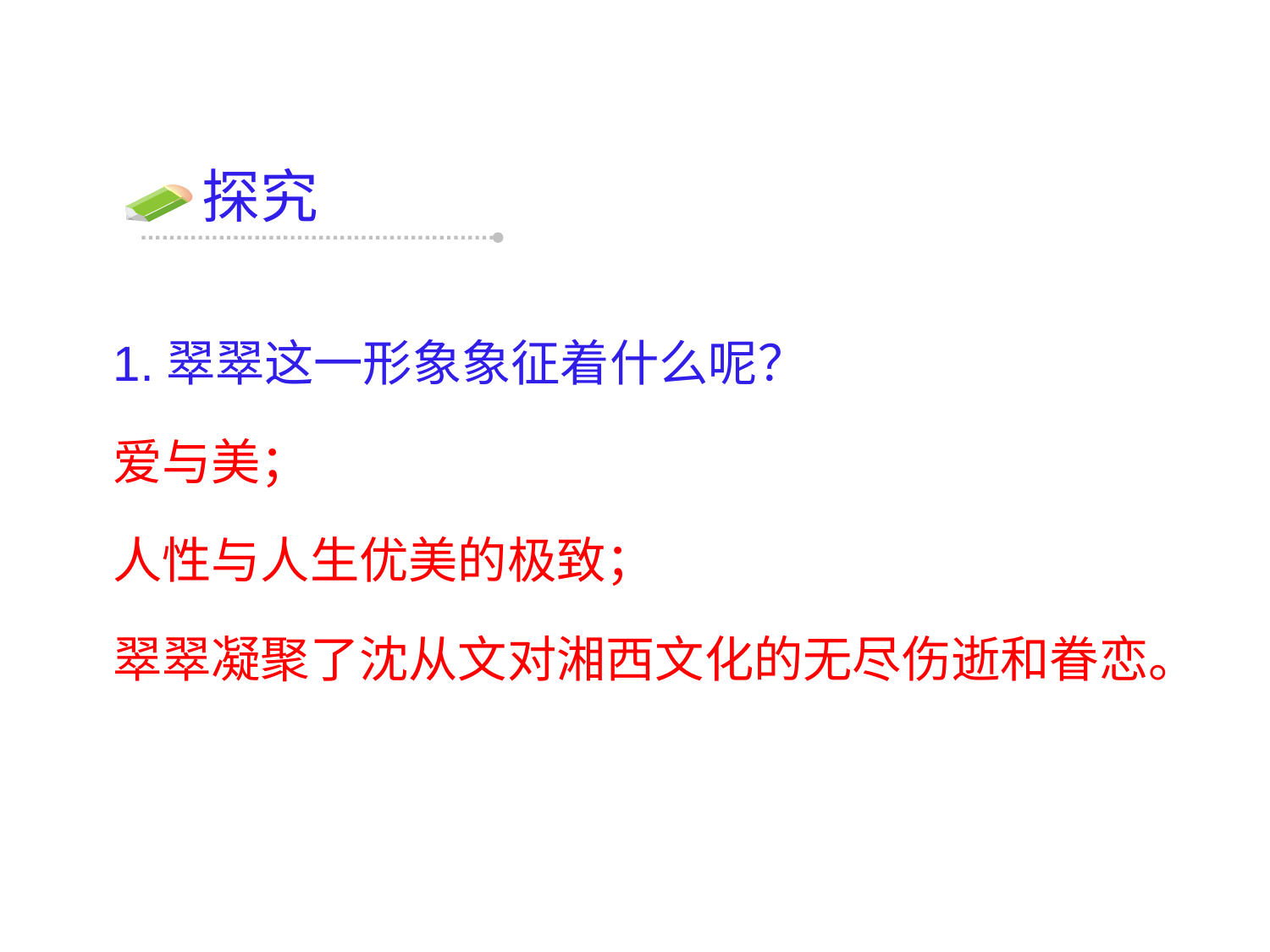

探究

1.翠翠这一形象象征着什么呢？
爱与美；
人性与人生优美的极致；
翠翠凝聚了沈从文对湘西文化的无尽伤逝和眷恋。